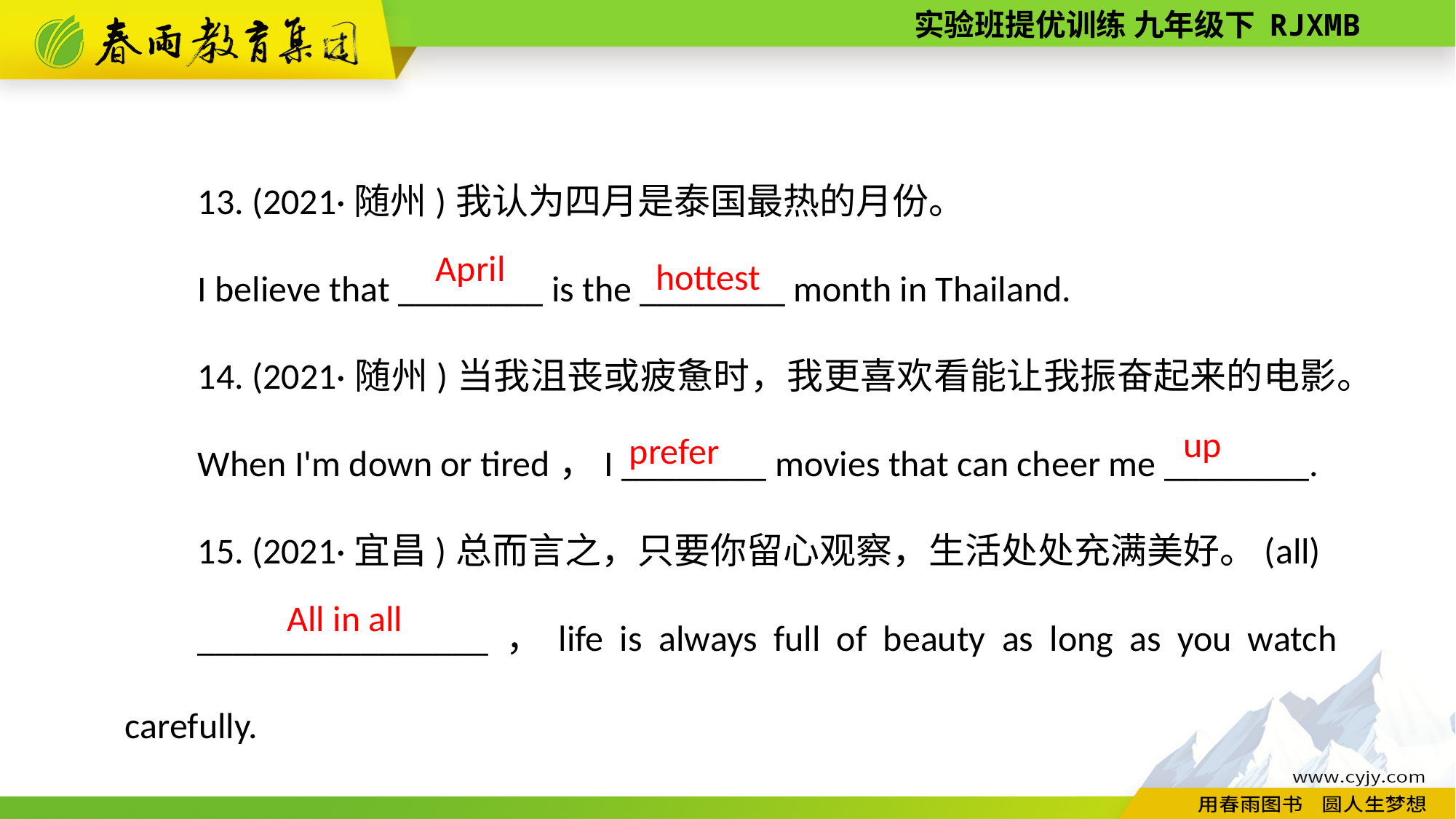

13. (2021·随州)我认为四月是泰国最热的月份。
I believe that ________ is the ________ month in Thailand.
14. (2021·随州)当我沮丧或疲惫时，我更喜欢看能让我振奋起来的电影。
When I'm down or tired，I ________ movies that can cheer me ________.
15. (2021·宜昌)总而言之，只要你留心观察，生活处处充满美好。(all)
________________，life is always full of beauty as long as you watch carefully.
April
hottest
up
prefer
All in all